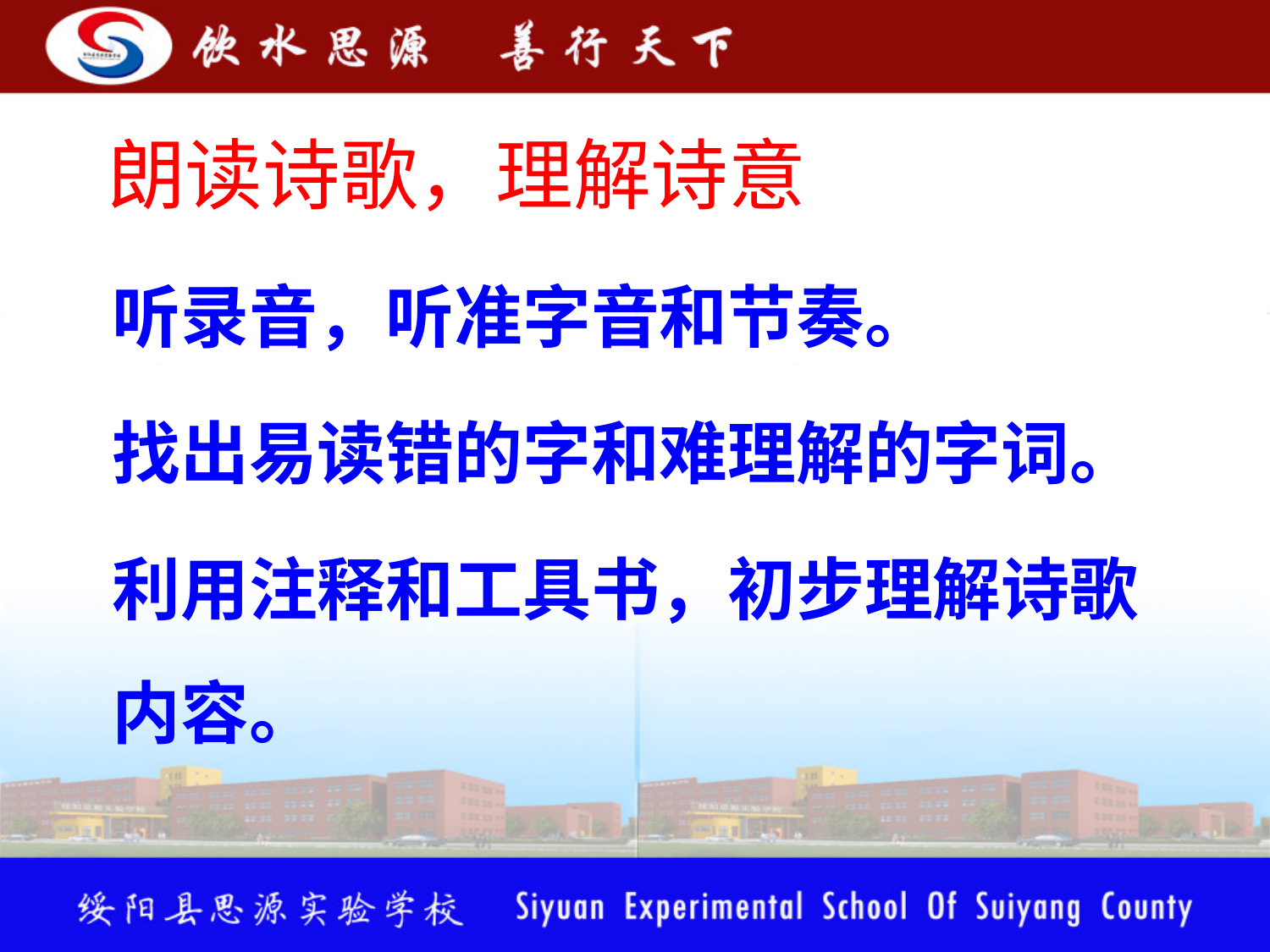

朗读诗歌，理解诗意
听录音，听准字音和节奏。
找出易读错的字和难理解的字词。
利用注释和工具书，初步理解诗歌内容。